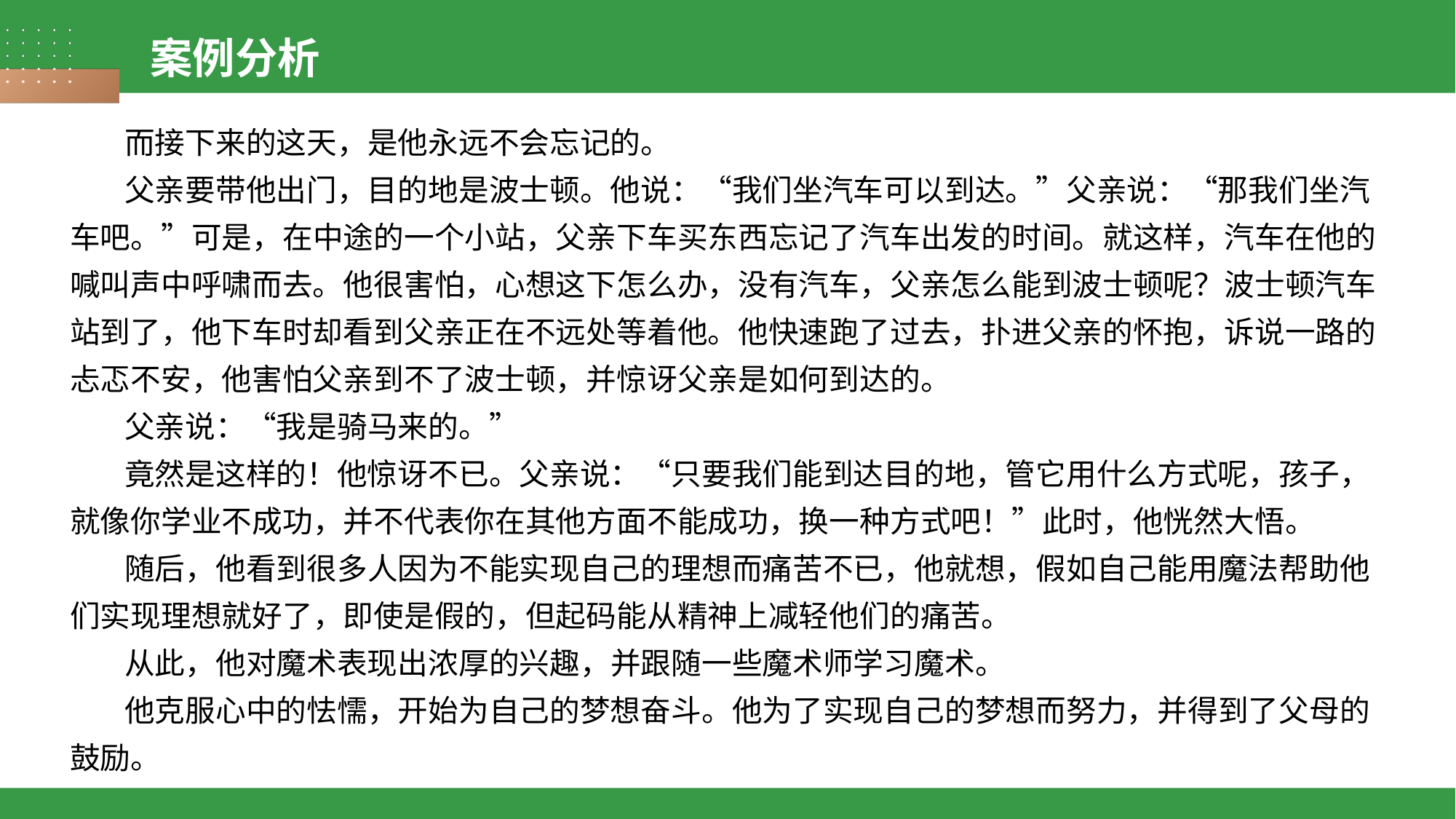

案例分析
而接下来的这天，是他永远不会忘记的。
父亲要带他出门，目的地是波士顿。他说：“我们坐汽车可以到达。”父亲说：“那我们坐汽车吧。”可是，在中途的一个小站，父亲下车买东西忘记了汽车出发的时间。就这样，汽车在他的喊叫声中呼啸而去。他很害怕，心想这下怎么办，没有汽车，父亲怎么能到波士顿呢？波士顿汽车站到了，他下车时却看到父亲正在不远处等着他。他快速跑了过去，扑进父亲的怀抱，诉说一路的忐忑不安，他害怕父亲到不了波士顿，并惊讶父亲是如何到达的。
父亲说：“我是骑马来的。”
竟然是这样的！他惊讶不已。父亲说：“只要我们能到达目的地，管它用什么方式呢，孩子，就像你学业不成功，并不代表你在其他方面不能成功，换一种方式吧！”此时，他恍然大悟。
随后，他看到很多人因为不能实现自己的理想而痛苦不已，他就想，假如自己能用魔法帮助他们实现理想就好了，即使是假的，但起码能从精神上减轻他们的痛苦。
从此，他对魔术表现出浓厚的兴趣，并跟随一些魔术师学习魔术。
他克服心中的怯懦，开始为自己的梦想奋斗。他为了实现自己的梦想而努力，并得到了父母的鼓励。